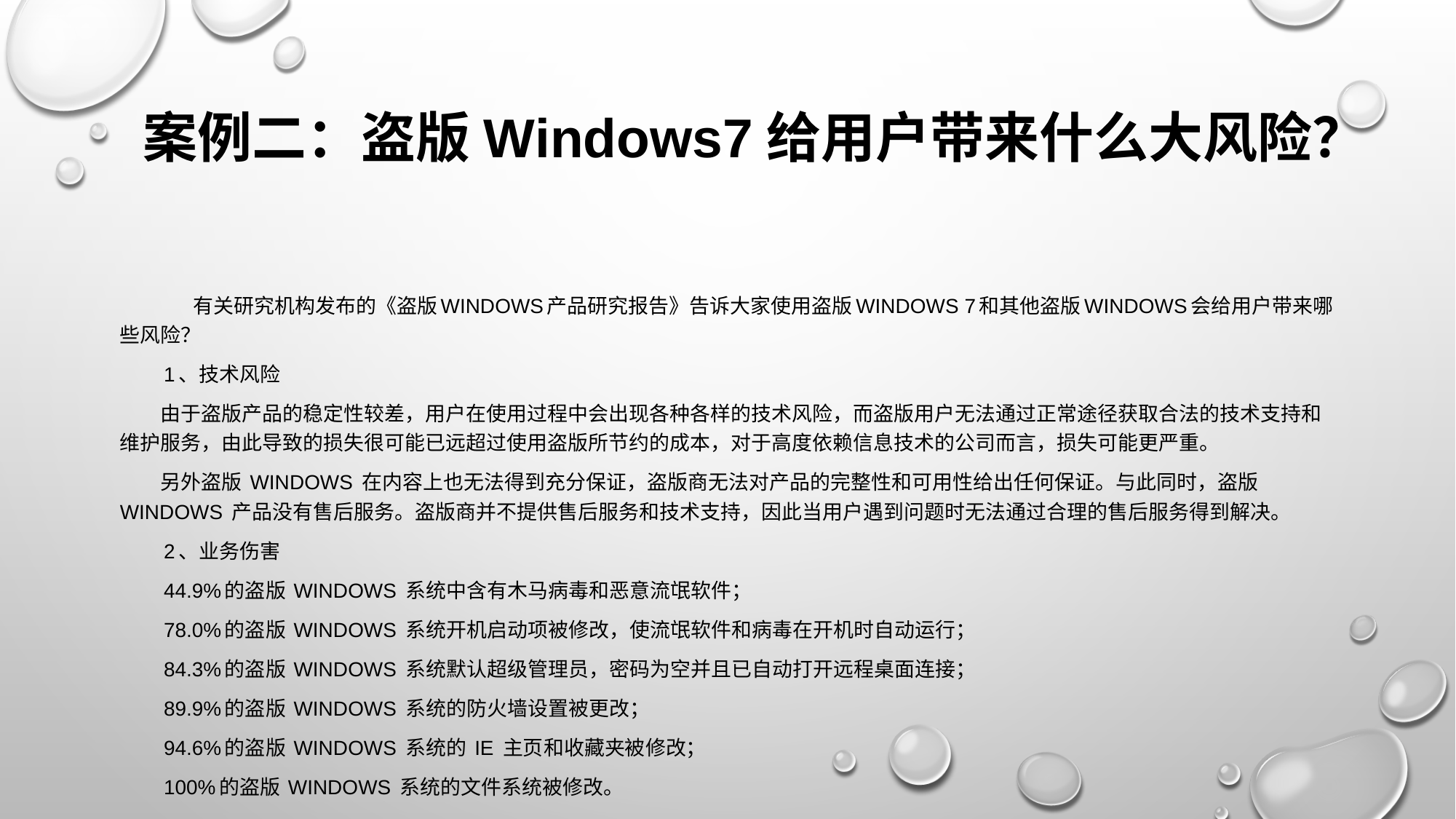

# 案例二：盗版Windows7给用户带来什么大风险？
	有关研究机构发布的《盗版Windows产品研究报告》告诉大家使用盗版Windows 7和其他盗版Windows会给用户带来哪些风险？
　　1、技术风险
　　由于盗版产品的稳定性较差，用户在使用过程中会出现各种各样的技术风险，而盗版用户无法通过正常途径获取合法的技术支持和维护服务，由此导致的损失很可能已远超过使用盗版所节约的成本，对于高度依赖信息技术的公司而言，损失可能更严重。
　　另外盗版 Windows 在内容上也无法得到充分保证，盗版商无法对产品的完整性和可用性给出任何保证。与此同时，盗版 Windows 产品没有售后服务。盗版商并不提供售后服务和技术支持，因此当用户遇到问题时无法通过合理的售后服务得到解决。
　　2、业务伤害
　　44.9%的盗版 Windows 系统中含有木马病毒和恶意流氓软件；
　　78.0%的盗版 Windows 系统开机启动项被修改，使流氓软件和病毒在开机时自动运行；
　　84.3%的盗版 Windows 系统默认超级管理员，密码为空并且已自动打开远程桌面连接；
　　89.9%的盗版 Windows 系统的防火墙设置被更改；
　　94.6%的盗版 Windows 系统的 IE 主页和收藏夹被修改；
　　100%的盗版 Windows 系统的文件系统被修改。